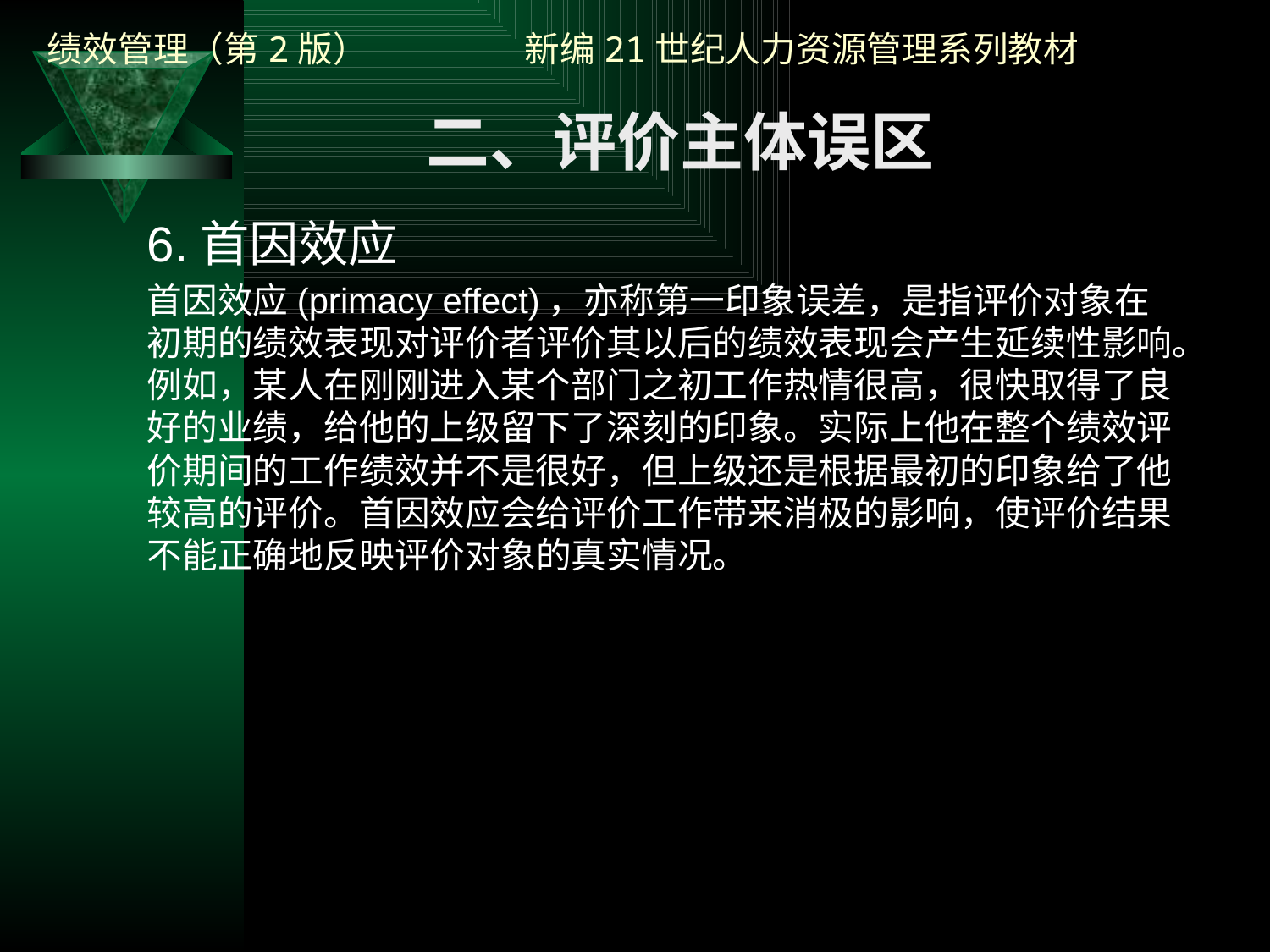

二、评价主体误区
6.首因效应
首因效应(primacy effect)，亦称第一印象误差，是指评价对象在初期的绩效表现对评价者评价其以后的绩效表现会产生延续性影响。例如，某人在刚刚进入某个部门之初工作热情很高，很快取得了良好的业绩，给他的上级留下了深刻的印象。实际上他在整个绩效评价期间的工作绩效并不是很好，但上级还是根据最初的印象给了他较高的评价。首因效应会给评价工作带来消极的影响，使评价结果不能正确地反映评价对象的真实情况。